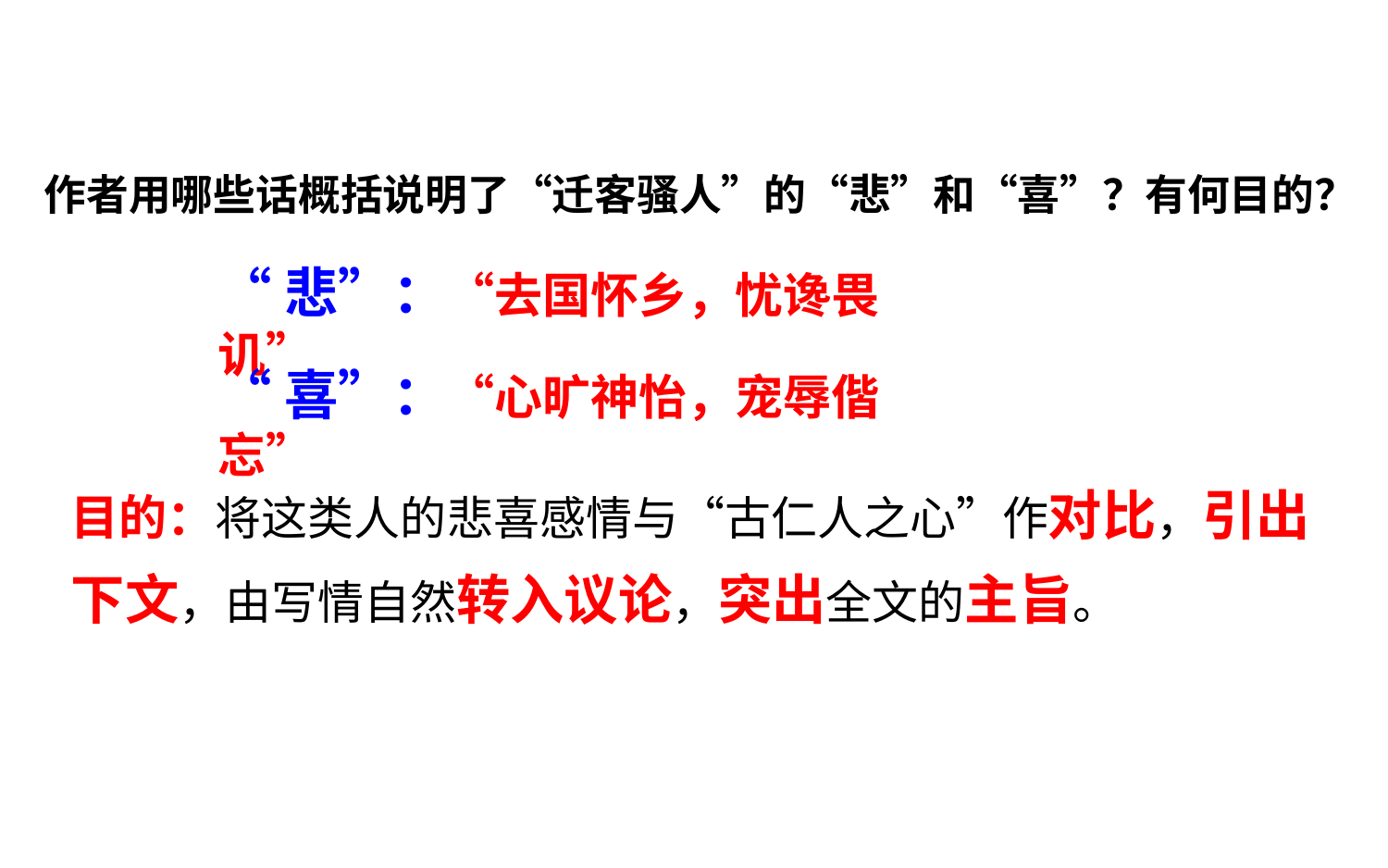

作者用哪些话概括说明了“迁客骚人”的“悲”和“喜”？有何目的？
“悲”：“去国怀乡，忧谗畏讥”
“喜”：“心旷神怡，宠辱偕忘”
目的：将这类人的悲喜感情与“古仁人之心”作对比，引出下文，由写情自然转入议论，突出全文的主旨。